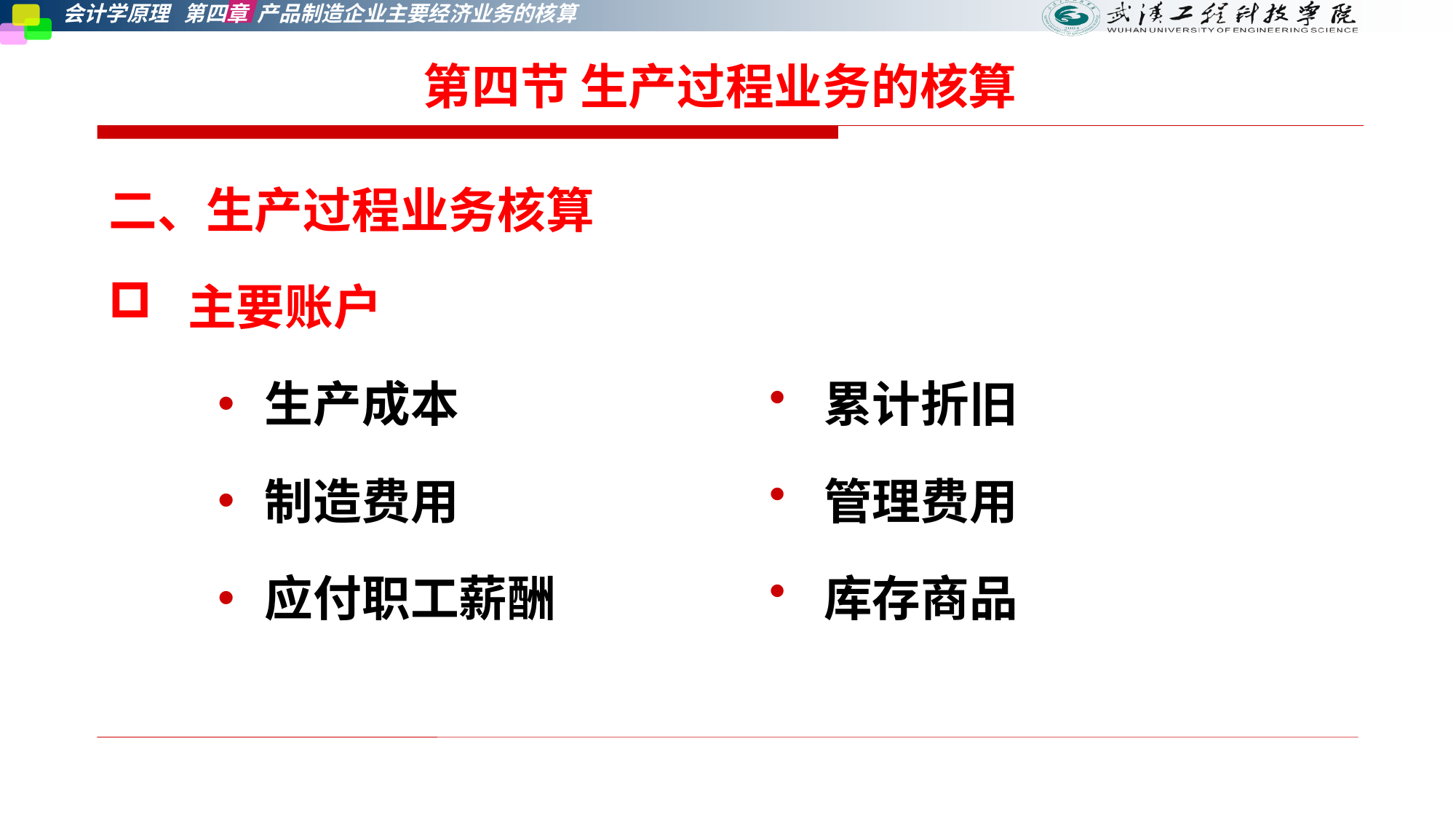

第四节 生产过程业务的核算
二、生产过程业务核算
 主要账户
生产成本
制造费用
应付职工薪酬
累计折旧
管理费用
库存商品